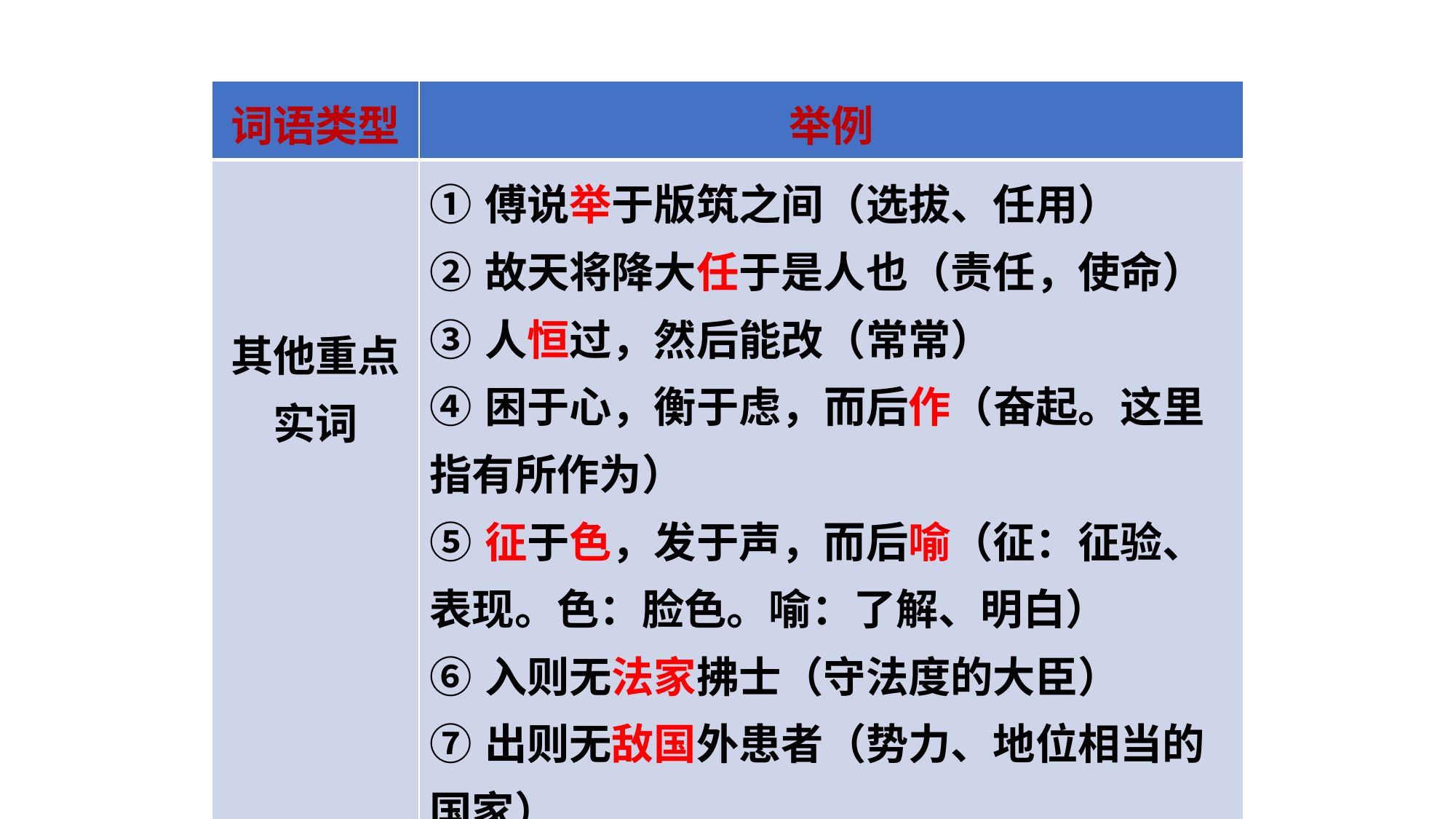

| 词语类型 | 举例 |
| --- | --- |
| 其他重点实词 | ①傅说举于版筑之间（选拔、任用） ②故天将降大任于是人也（责任，使命） ③人恒过，然后能改（常常） ④困于心，衡于虑，而后作（奋起。这里指有所作为） ⑤征于色，发于声，而后喻（征：征验、表现。色：脸色。喻：了解、明白） ⑥入则无法家拂士（守法度的大臣） ⑦出则无敌国外患者（势力、地位相当的国家） |